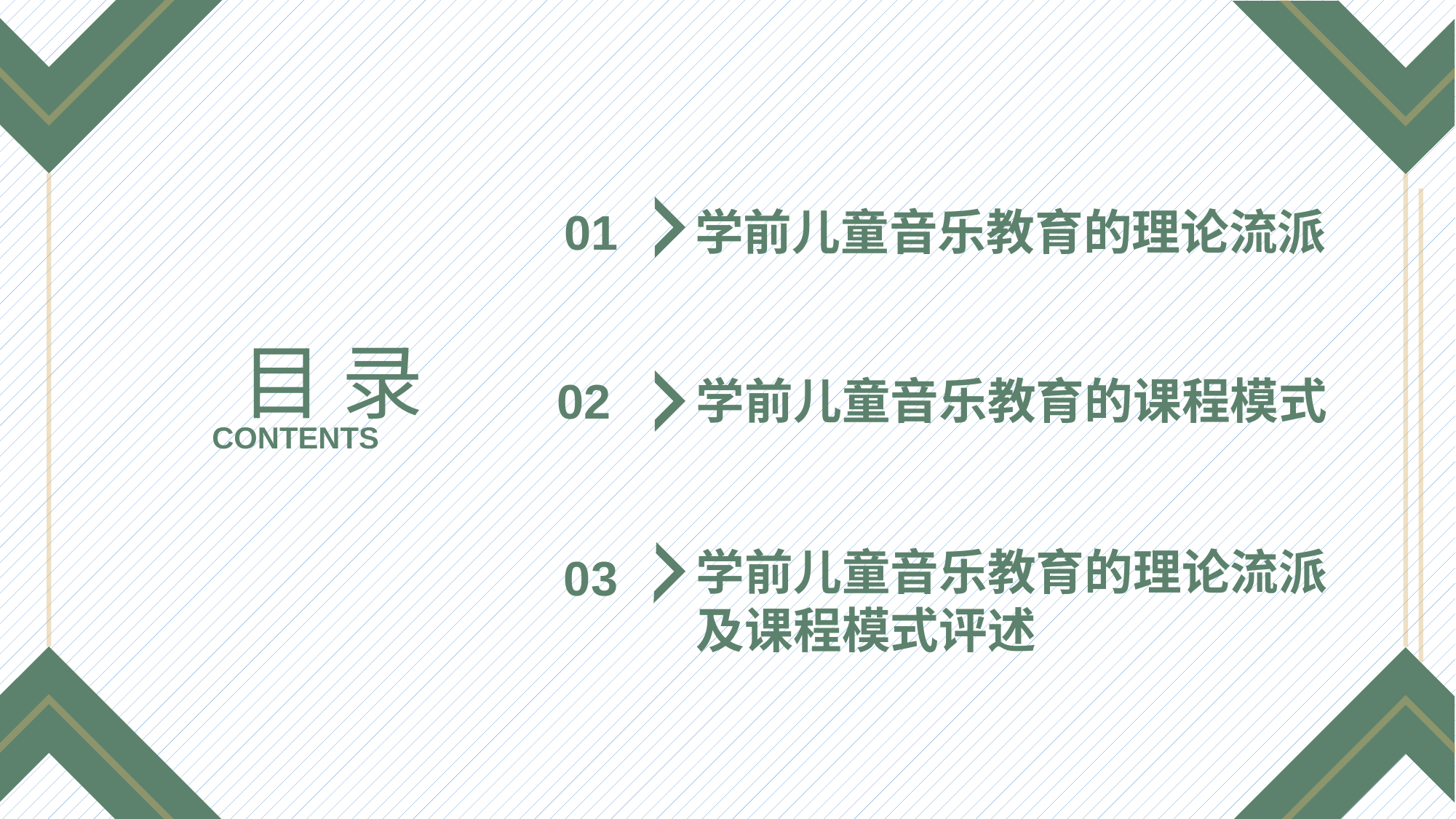

01
学前儿童音乐教育的理论流派

目 录
02
学前儿童音乐教育的课程模式

CONTENTS
学前儿童音乐教育的理论流派
及课程模式评述
03